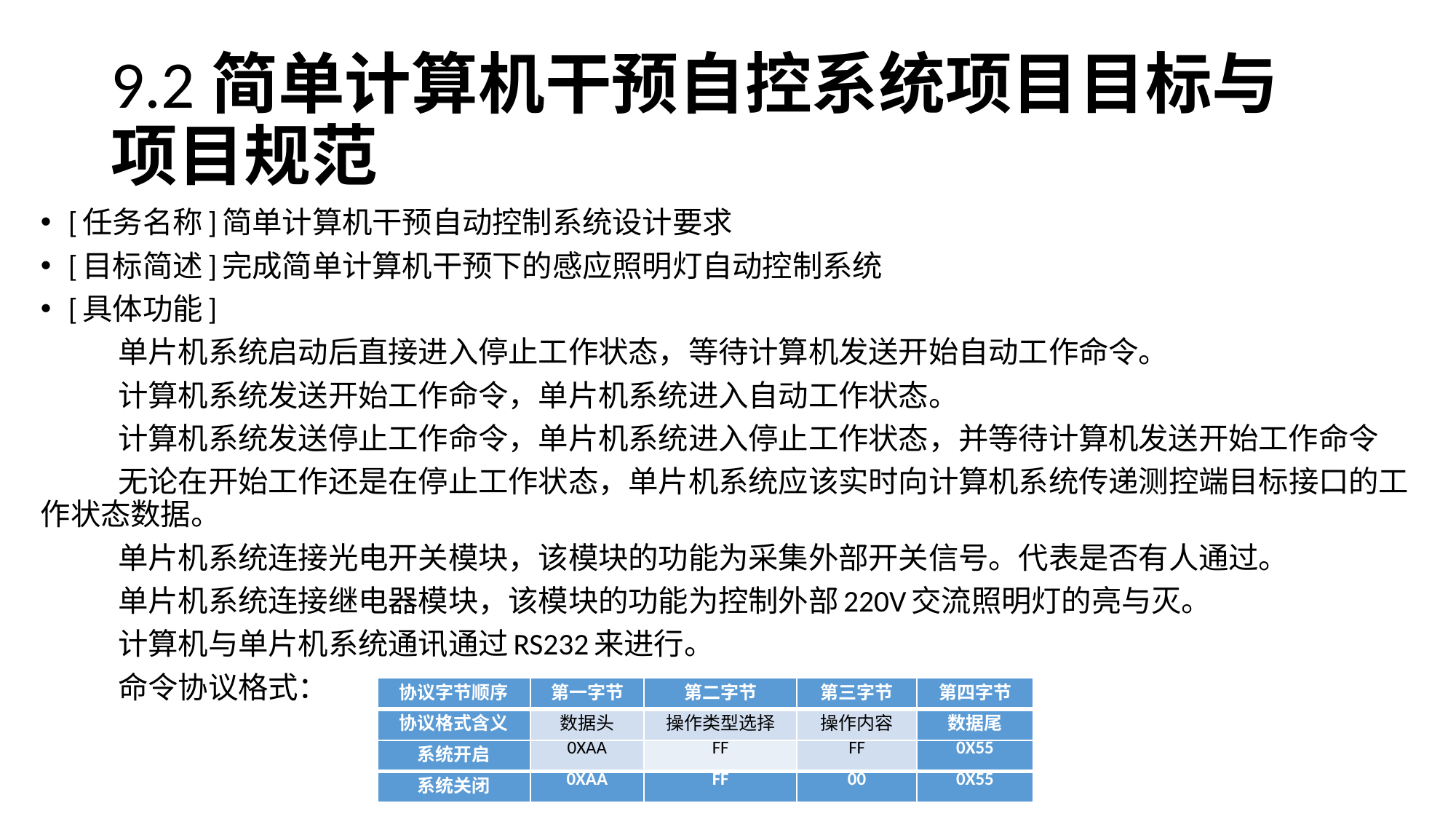

# 9.2简单计算机干预自控系统项目目标与项目规范
[任务名称]简单计算机干预自动控制系统设计要求
[目标简述]完成简单计算机干预下的感应照明灯自动控制系统
[具体功能]
	单片机系统启动后直接进入停止工作状态，等待计算机发送开始自动工作命令。
	计算机系统发送开始工作命令，单片机系统进入自动工作状态。
	计算机系统发送停止工作命令，单片机系统进入停止工作状态，并等待计算机发送开始工作命令
	无论在开始工作还是在停止工作状态，单片机系统应该实时向计算机系统传递测控端目标接口的工作状态数据。
	单片机系统连接光电开关模块，该模块的功能为采集外部开关信号。代表是否有人通过。
	单片机系统连接继电器模块，该模块的功能为控制外部220V交流照明灯的亮与灭。
	计算机与单片机系统通讯通过RS232来进行。
	命令协议格式：

| 协议字节顺序 | 第一字节 | 第二字节 | 第三字节 | 第四字节 |
| --- | --- | --- | --- | --- |
| 协议格式含义 | 数据头 | 操作类型选择 | 操作内容 | 数据尾 |
| 系统开启 | 0XAA | FF | FF | 0X55 |
| 系统关闭 | 0XAA | FF | 00 | 0X55 |